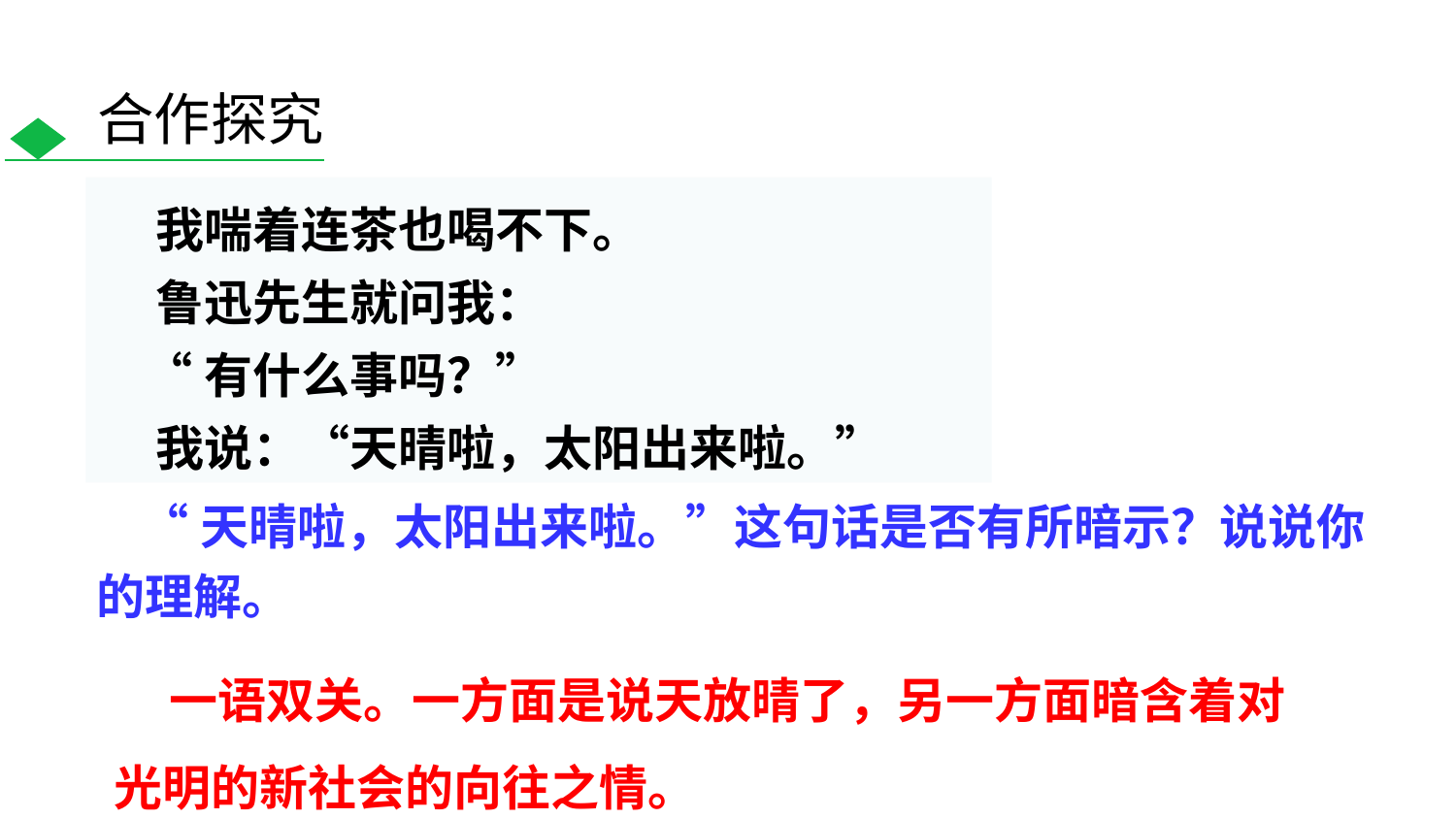

合作探究

    我喘着连茶也喝不下。
    鲁迅先生就问我：
    “有什么事吗？”
    我说：“天晴啦，太阳出来啦。”
    “天晴啦，太阳出来啦。”这句话是否有所暗示？说说你的理解。
    一语双关。一方面是说天放晴了，另一方面暗含着对光明的新社会的向往之情。